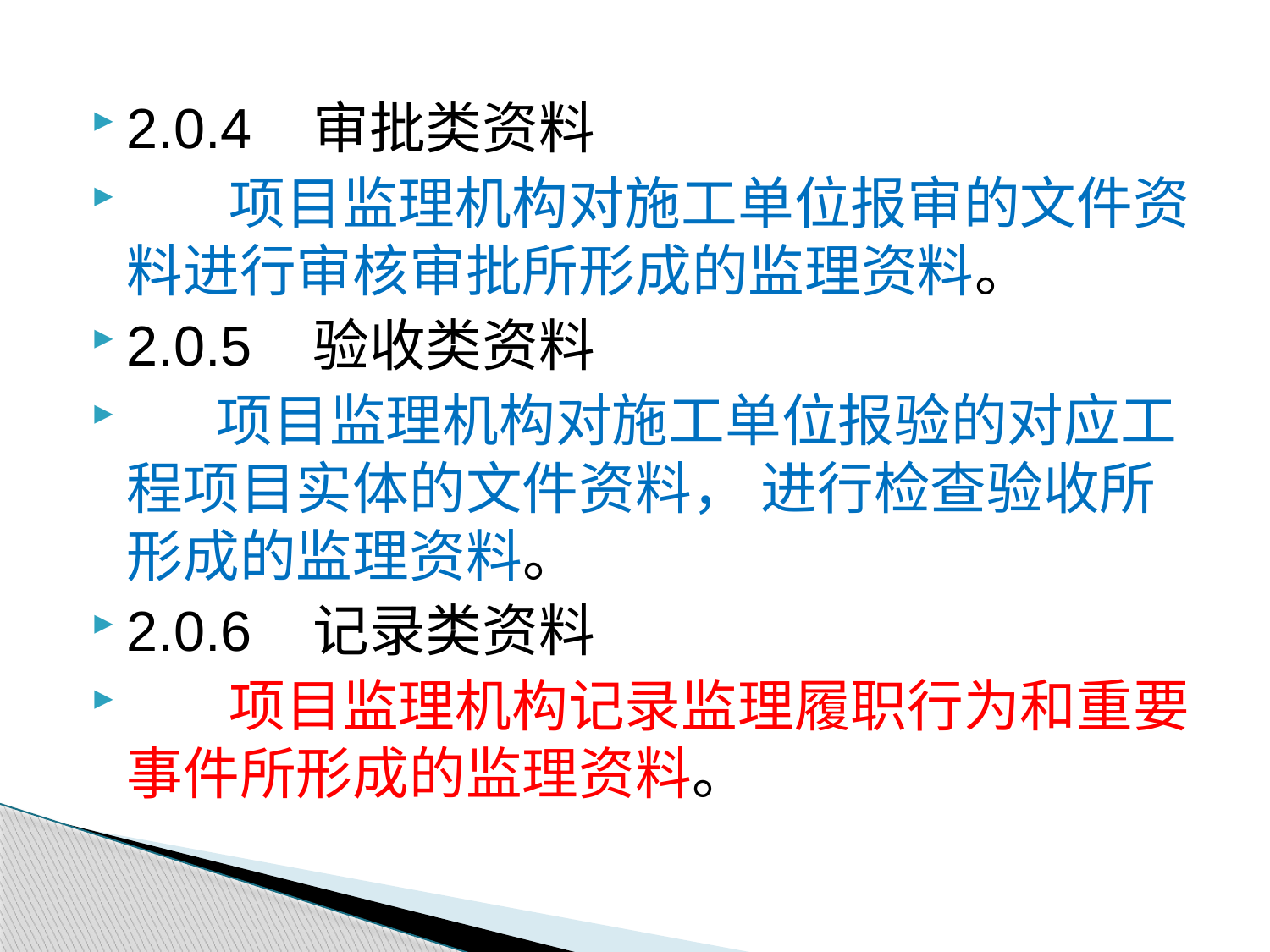

2.0.4   审批类资料
       项目监理机构对施工单位报审的文件资料进行审核审批所形成的监理资料。
2.0.5   验收类资料
      项目监理机构对施工单位报验的对应工程项目实体的文件资料， 进行检查验收所形成的监理资料。
2.0.6   记录类资料
       项目监理机构记录监理履职行为和重要事件所形成的监理资料。